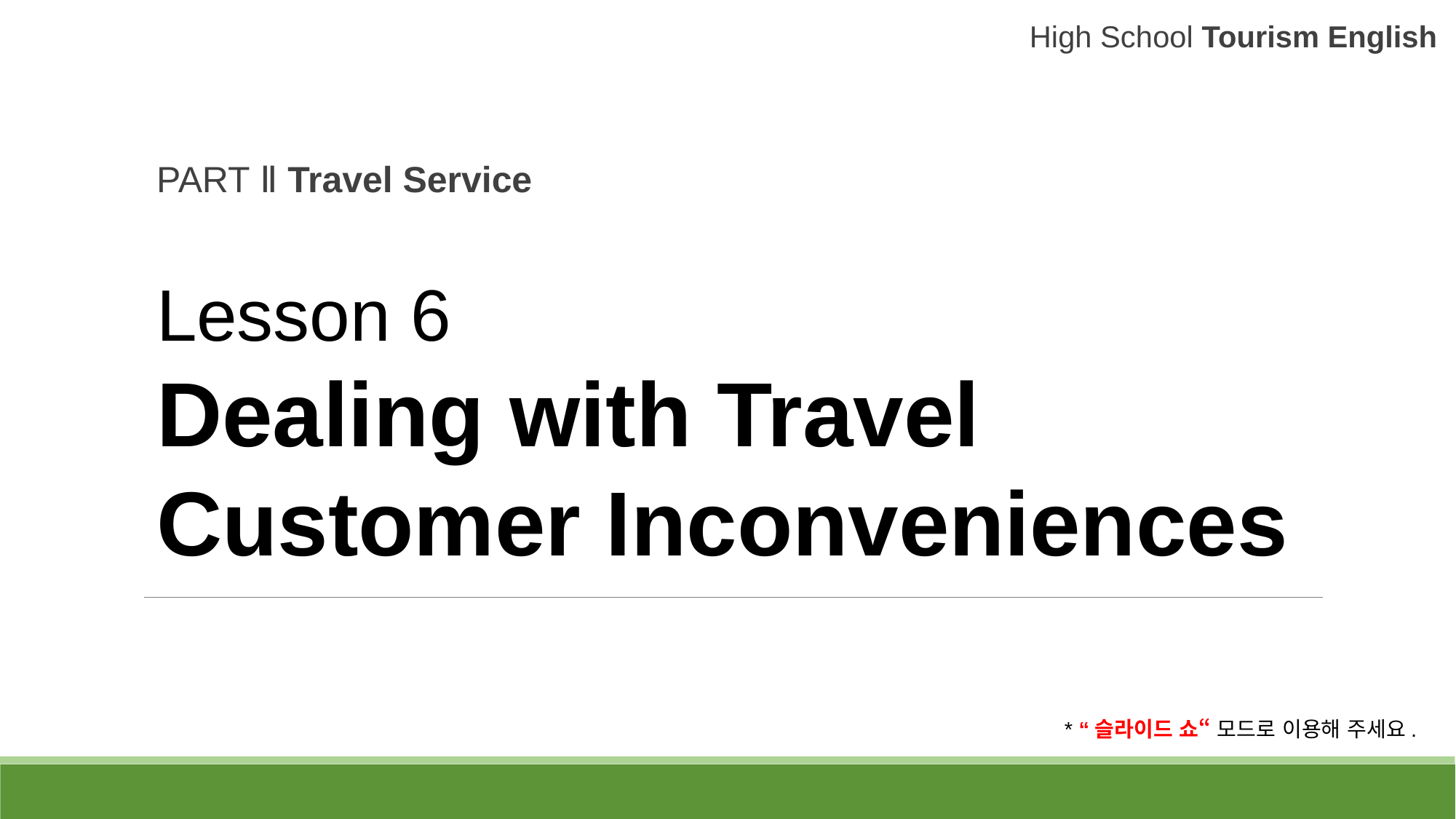

High School Tourism English
PART Ⅱ Travel Service
# Lesson 6 Dealing with Travel Customer Inconveniences
* “슬라이드 쇼“ 모드로 이용해 주세요.